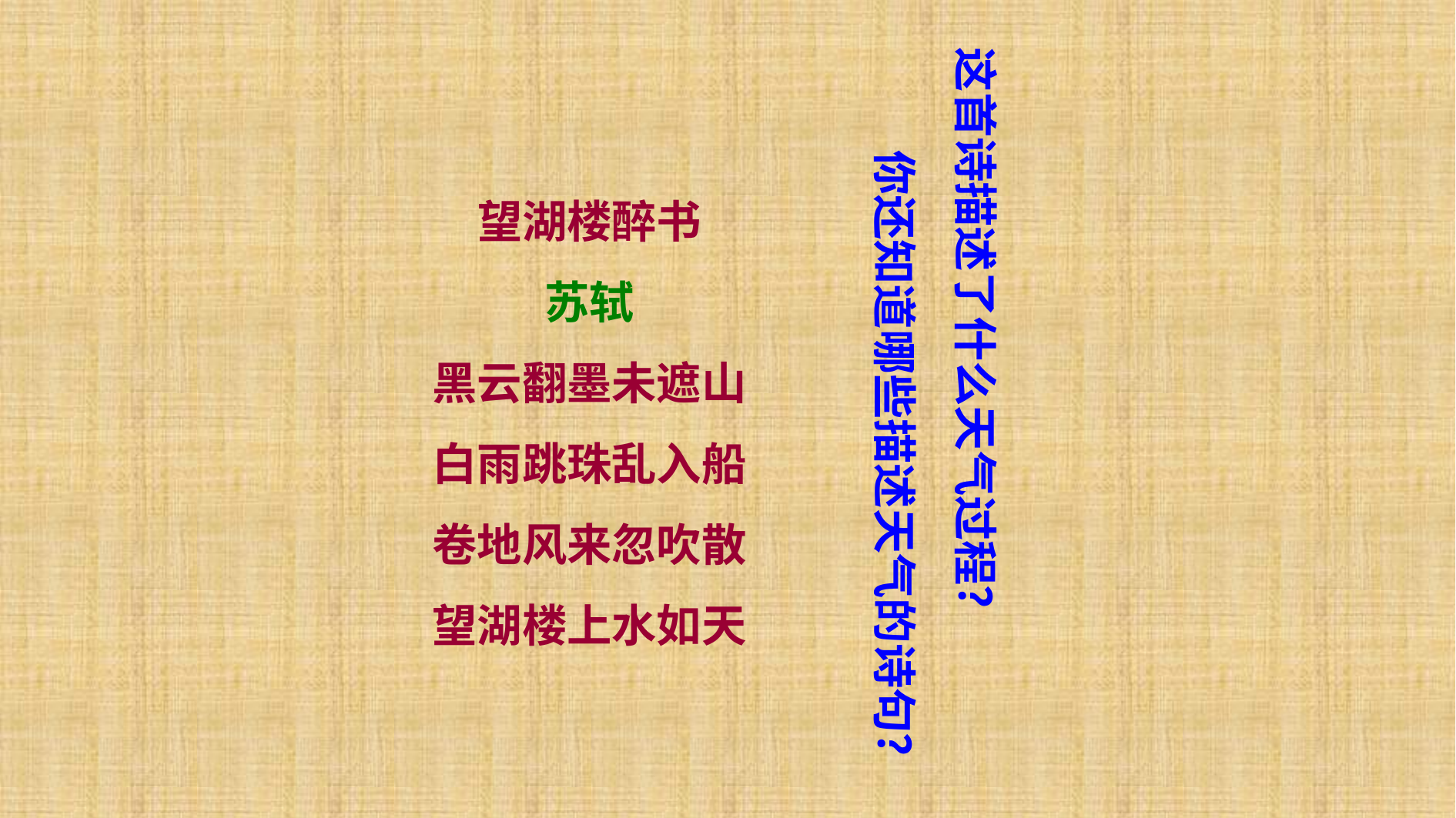

这首诗描述了什么天气过程？
         你还知道哪些描述天气的诗句？
望湖楼醉书
苏轼
黑云翻墨未遮山
白雨跳珠乱入船
卷地风来忽吹散
望湖楼上水如天